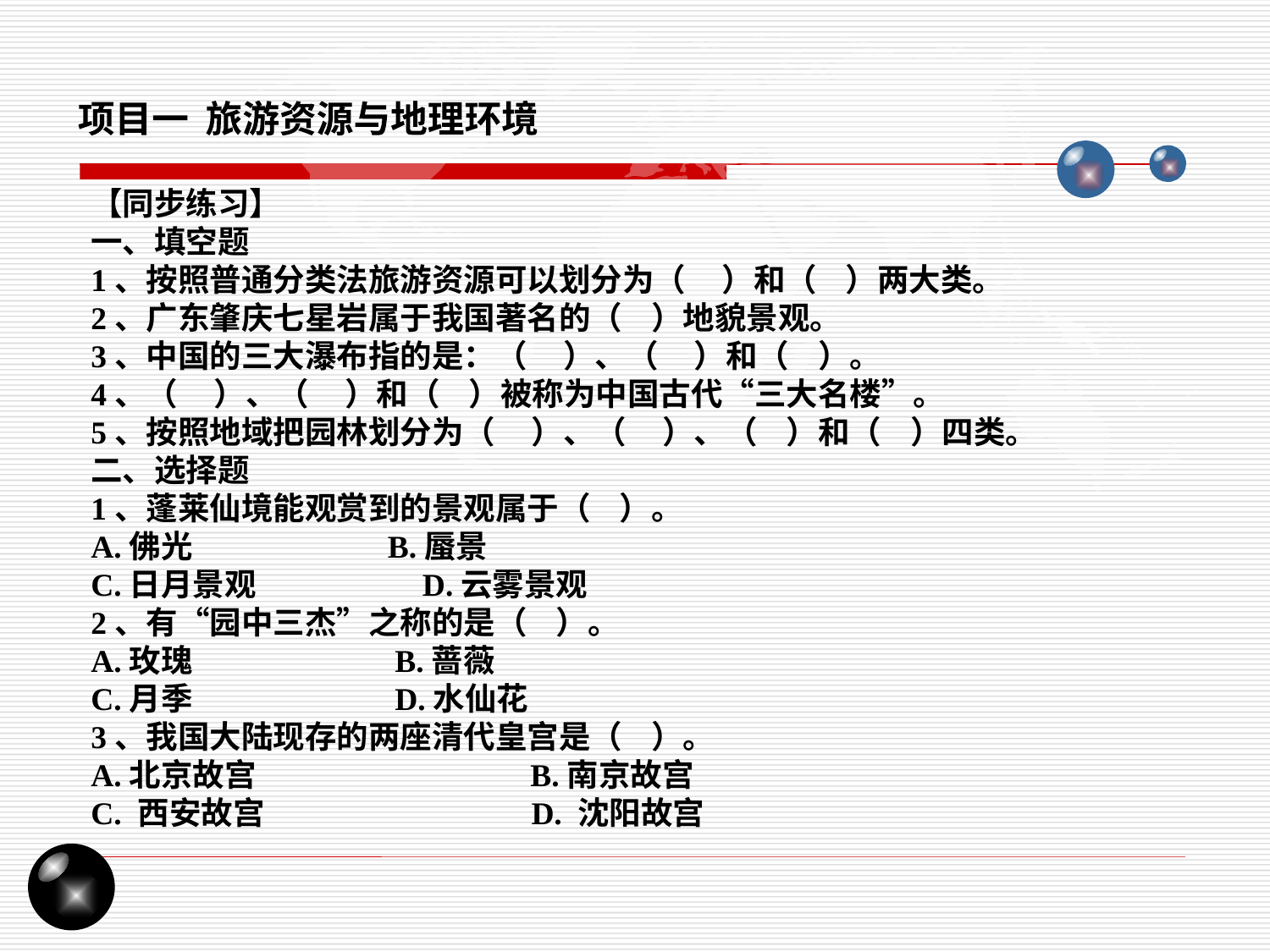

项目一  旅游资源与地理环境
【同步练习】
一、填空题
1、按照普通分类法旅游资源可以划分为（     ）和（    ）两大类。
2、广东肇庆七星岩属于我国著名的（    ）地貌景观。
3、中国的三大瀑布指的是：（     ）、（     ）和（    ）。
4、（     ）、（     ）和（    ）被称为中国古代“三大名楼”。
5、按照地域把园林划分为（     ）、（     ）、（    ）和（    ）四类。
二、选择题
1、蓬莱仙境能观赏到的景观属于（    ）。
A.佛光                          B.蜃景
C.日月景观                      D.云雾景观
2、有“园中三杰”之称的是（    ）。
A.玫瑰                           B.蔷薇
C.月季                           D.水仙花
3、我国大陆现存的两座清代皇宫是（    ）。
A.北京故宫                                     B.南京故宫
C. 西安故宫                                    D. 沈阳故宫